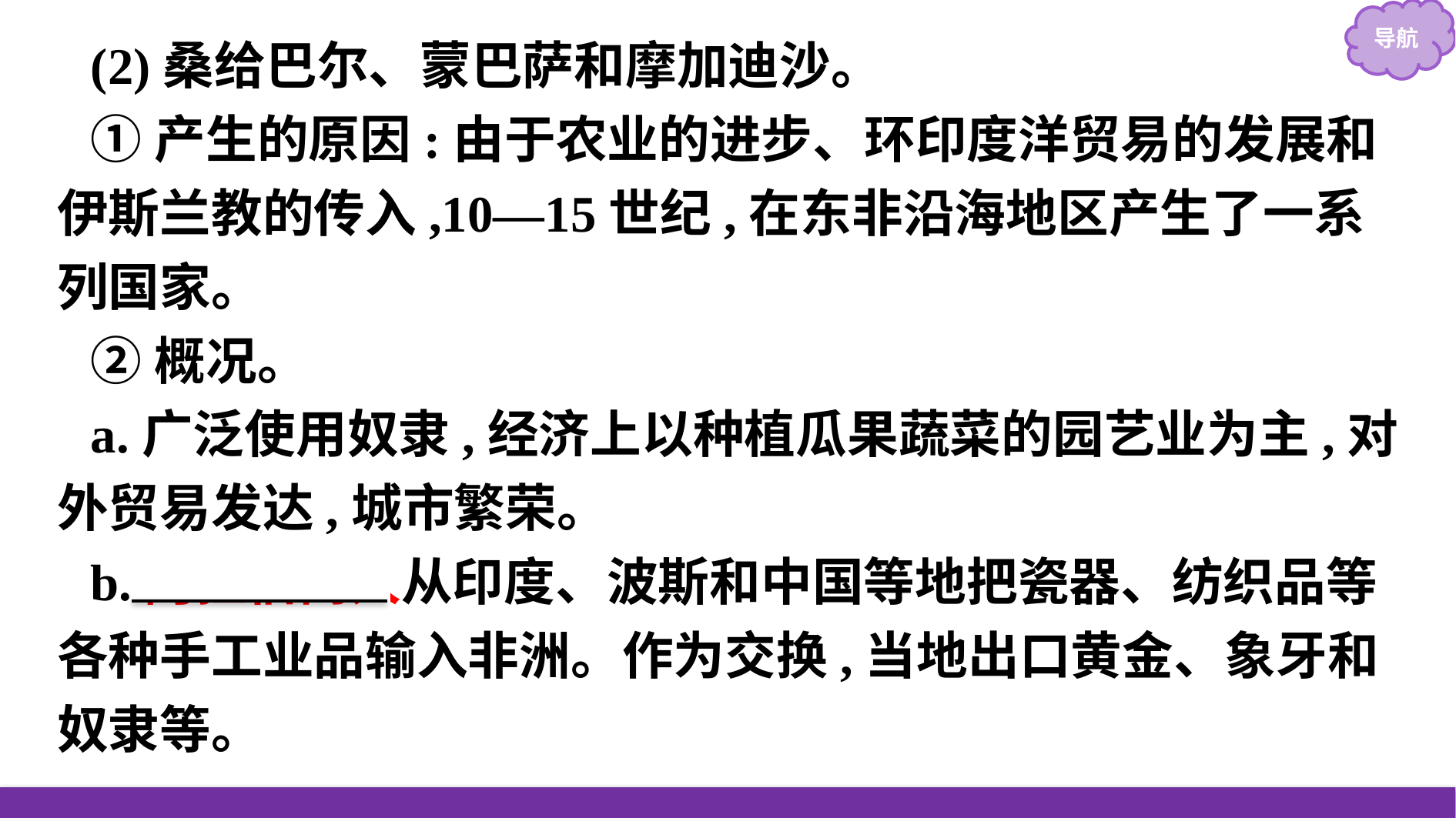

(2)桑给巴尔、蒙巴萨和摩加迪沙。
①产生的原因:由于农业的进步、环印度洋贸易的发展和伊斯兰教的传入,10—15世纪,在东非沿海地区产生了一系列国家。
②概况。
a.广泛使用奴隶,经济上以种植瓜果蔬菜的园艺业为主,对外贸易发达,城市繁荣。
b.阿拉伯商人从印度、波斯和中国等地把瓷器、纺织品等各种手工业品输入非洲。作为交换,当地出口黄金、象牙和奴隶等。